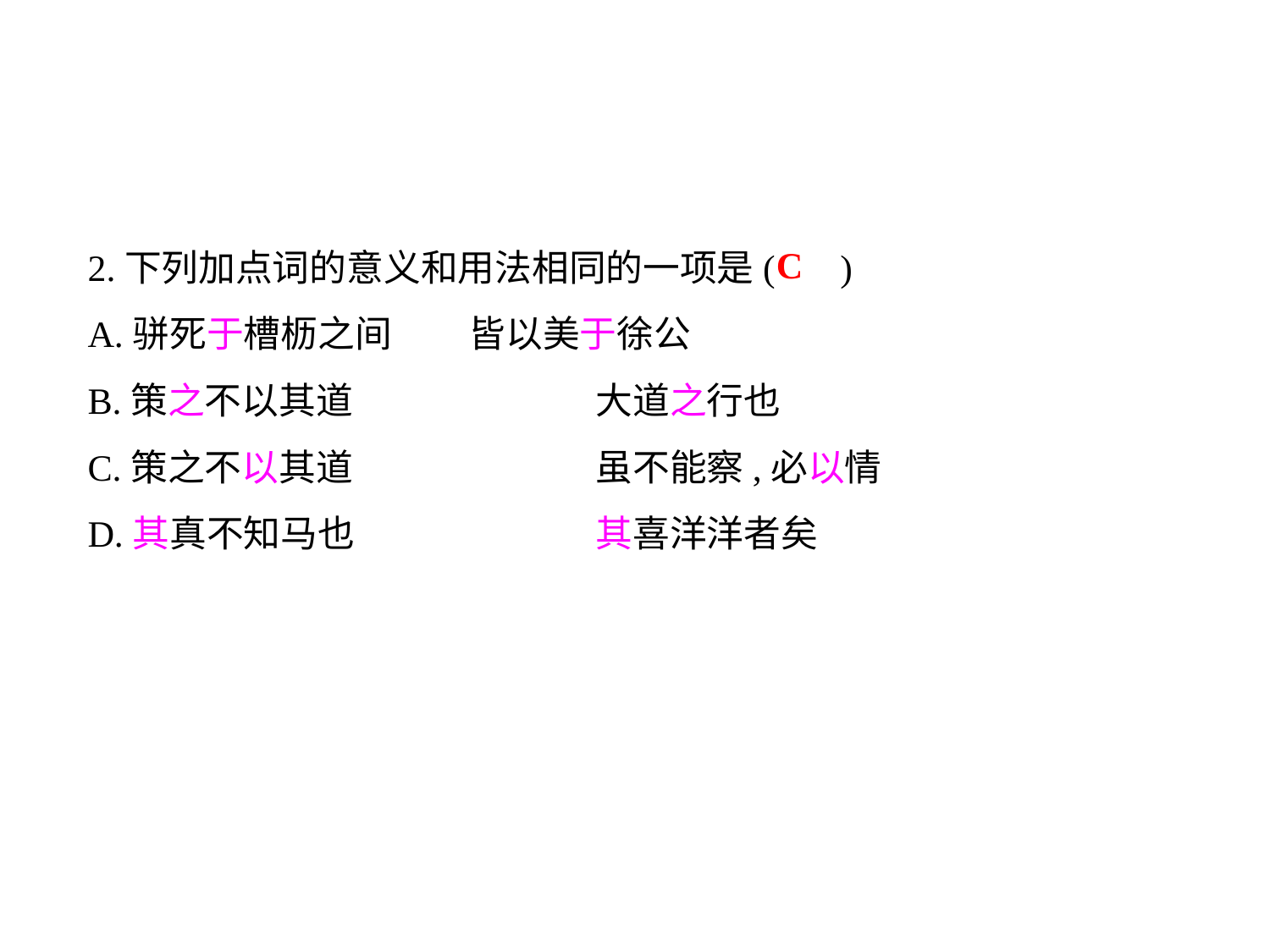

2.下列加点词的意义和用法相同的一项是(       )
A.骈死于槽枥之间	皆以美于徐公
B.策之不以其道		大道之行也
C.策之不以其道		虽不能察,必以情
D.其真不知马也		其喜洋洋者矣
C